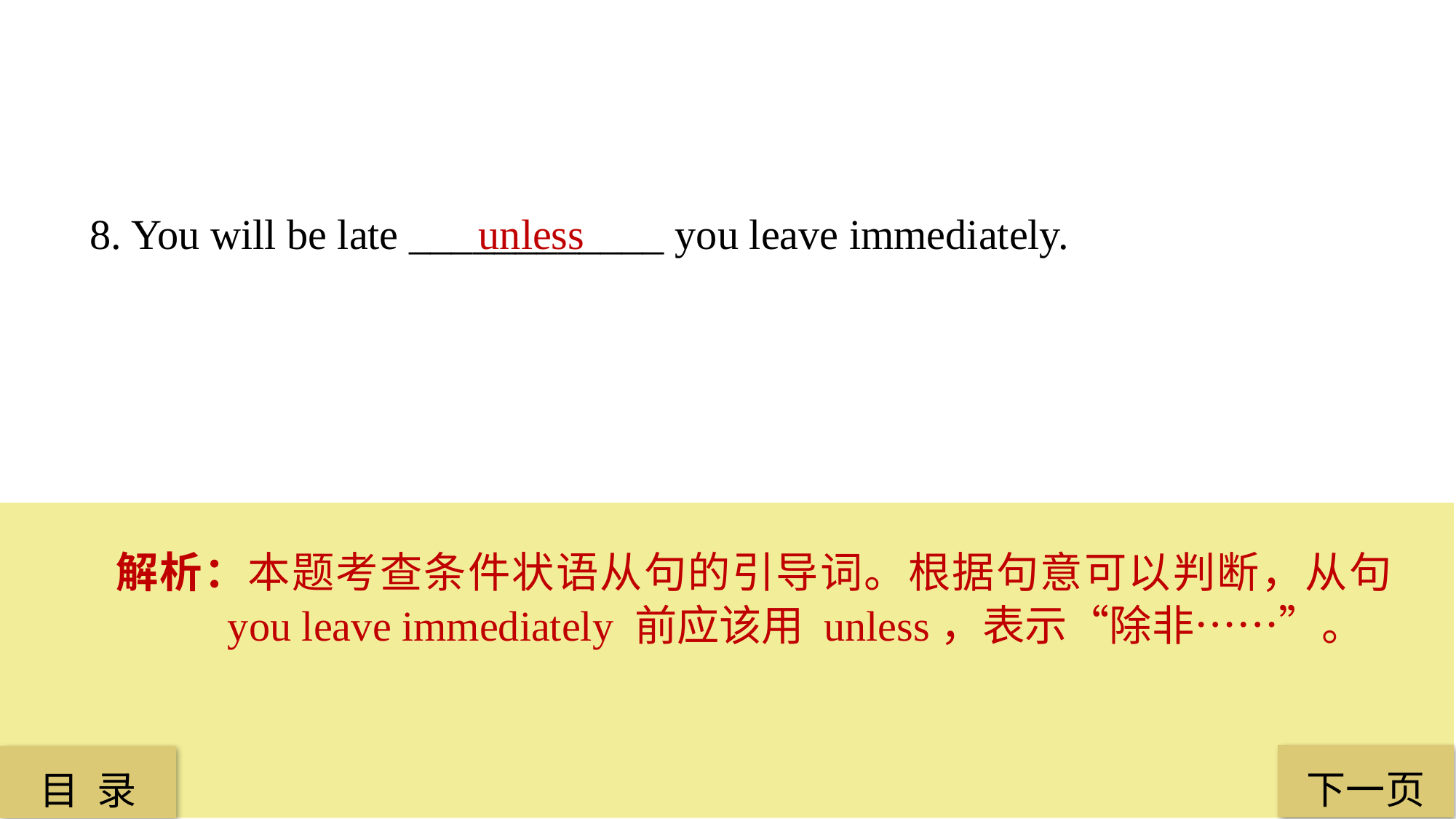

8. You will be late ____________ you leave immediately.
 unless
解析：本题考查条件状语从句的引导词。根据句意可以判断，从句 you leave immediately 前应该用 unless，表示“除非……”。